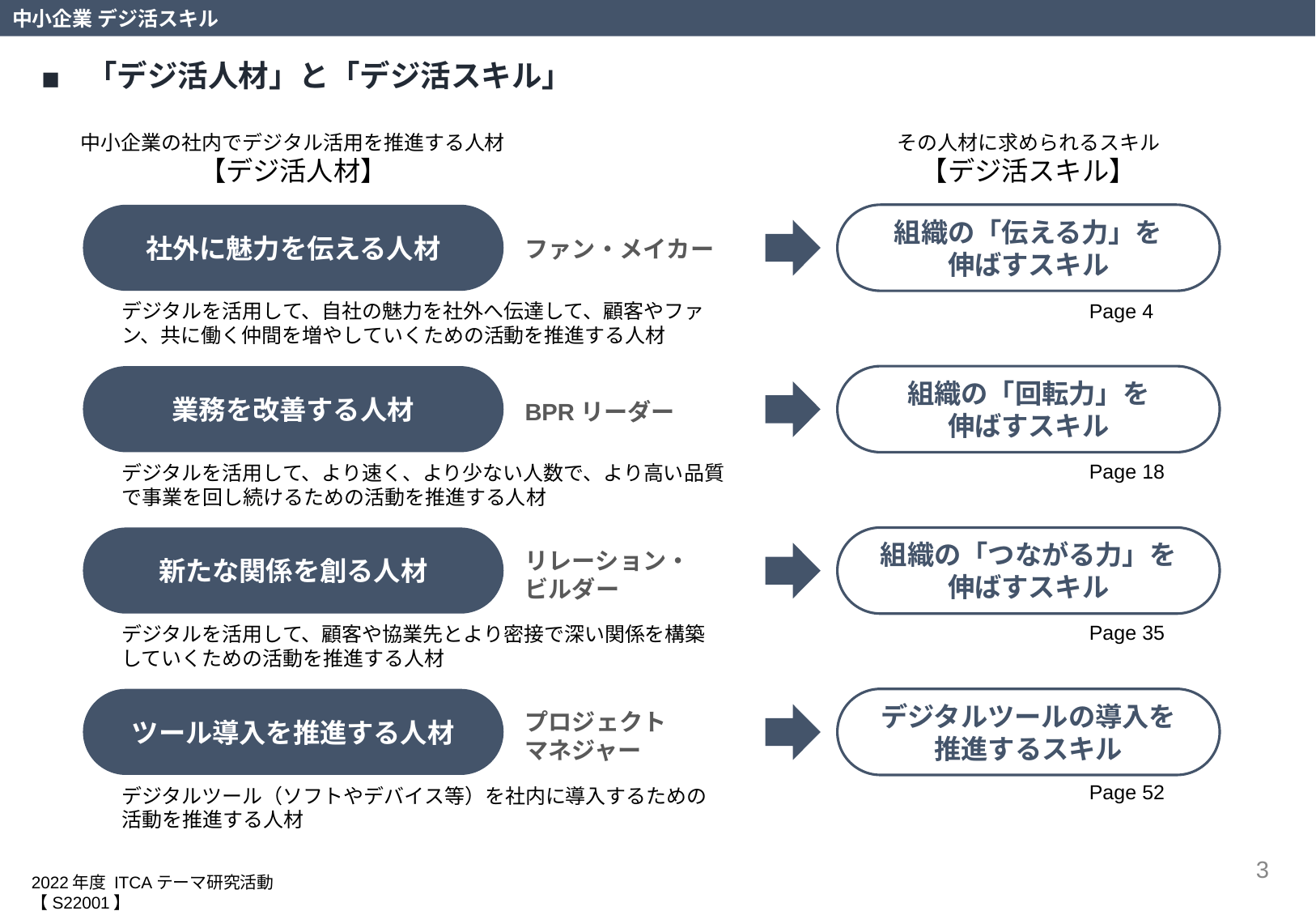

中小企業 デジ活スキル
「デジ活人材」と「デジ活スキル」
中小企業の社内でデジタル活用を推進する人材
【デジ活人材】
その人材に求められるスキル
【デジ活スキル】
社外に魅力を伝える人材
組織の「伝える力」を
伸ばすスキル

ファン・メイカー
デジタルを活用して、自社の魅力を社外へ伝達して、顧客やファン、共に働く仲間を増やしていくための活動を推進する人材
Page 4
業務を改善する人材
組織の「回転力」を
伸ばすスキル

BPRリーダー
Page 18
デジタルを活用して、より速く、より少ない人数で、より高い品質で事業を回し続けるための活動を推進する人材
新たな関係を創る人材
組織の「つながる力」を
伸ばすスキル
リレーション・
ビルダー

Page 35
デジタルを活用して、顧客や協業先とより密接で深い関係を構築していくための活動を推進する人材
ツール導入を推進する人材
デジタルツールの導入を
推進するスキル
プロジェクト
マネジャー

Page 52
デジタルツール（ソフトやデバイス等）を社内に導入するための活動を推進する人材
3